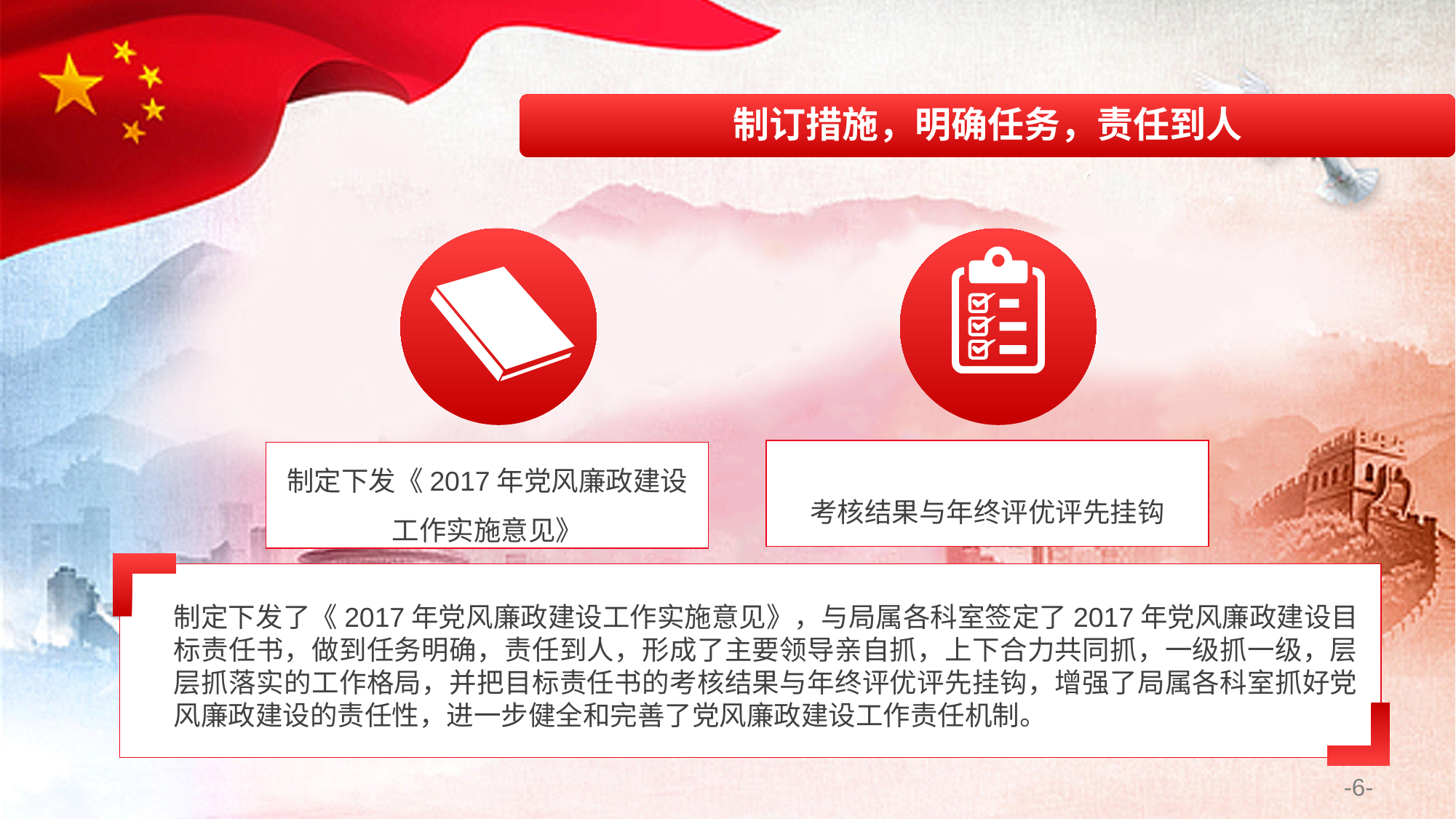

制订措施，明确任务，责任到人

考核结果与年终评优评先挂钩

制定下发《2017年党风廉政建设工作实施意见》

制定下发了《2017年党风廉政建设工作实施意见》，与局属各科室签定了2017年党风廉政建设目标责任书，做到任务明确，责任到人，形成了主要领导亲自抓，上下合力共同抓，一级抓一级，层层抓落实的工作格局，并把目标责任书的考核结果与年终评优评先挂钩，增强了局属各科室抓好党风廉政建设的责任性，进一步健全和完善了党风廉政建设工作责任机制。